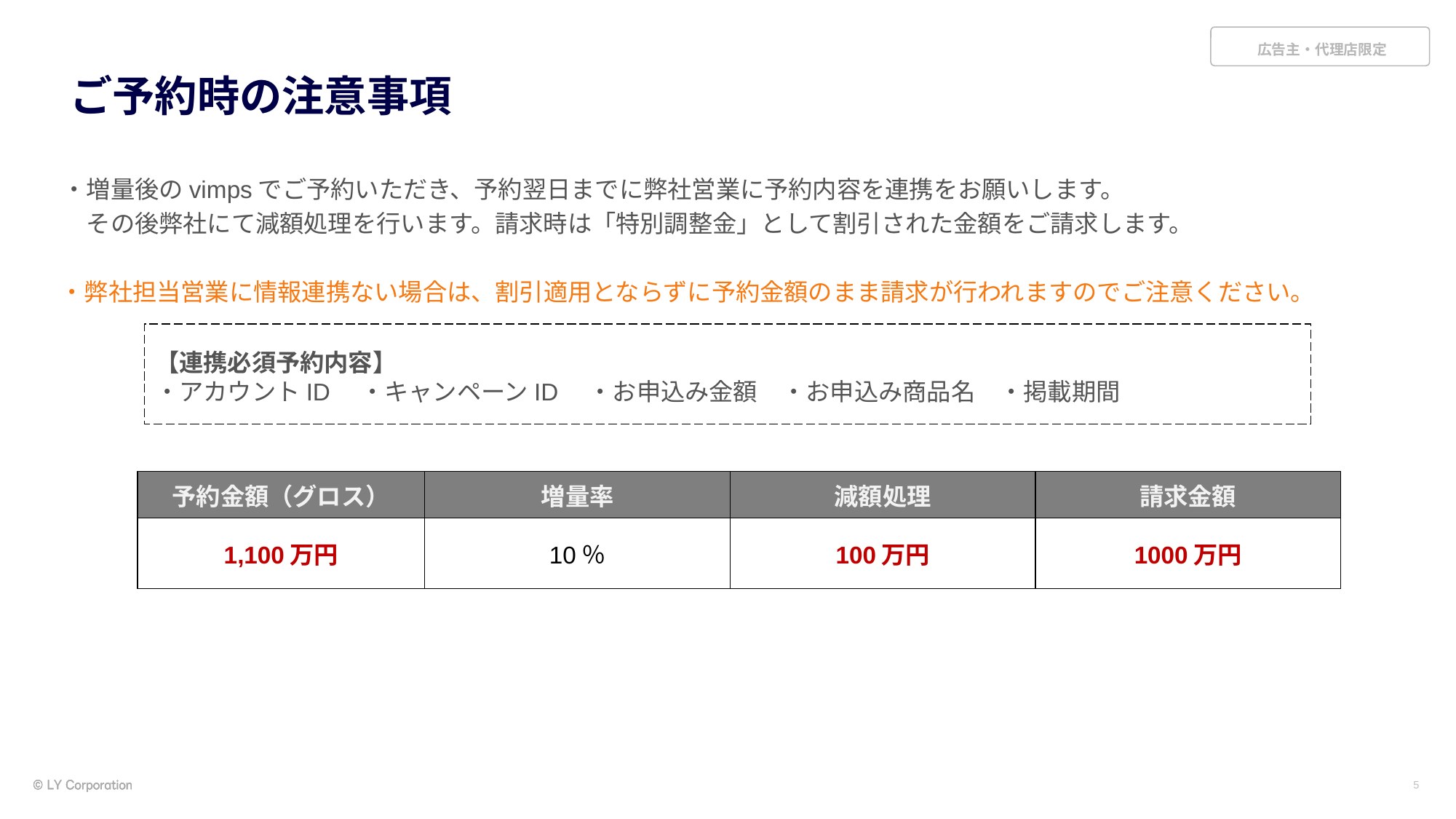

# ご予約時の注意事項
・増量後のvimpsでご予約いただき、予約翌日までに弊社営業に予約内容を連携をお願いします。
　その後弊社にて減額処理を行います。請求時は「特別調整金」として割引された金額をご請求します。
・弊社担当営業に情報連携ない場合は、割引適用とならずに予約金額のまま請求が行われますのでご注意ください。

【連携必須予約内容】
・アカウントID　・キャンペーンID　・お申込み金額　・お申込み商品名　・掲載期間

| 予約金額（グロス） | 増量率 | 減額処理 | 請求金額 |
| --- | --- | --- | --- |
| 1,100万円 | 10％ | 100万円 | 1000万円 |